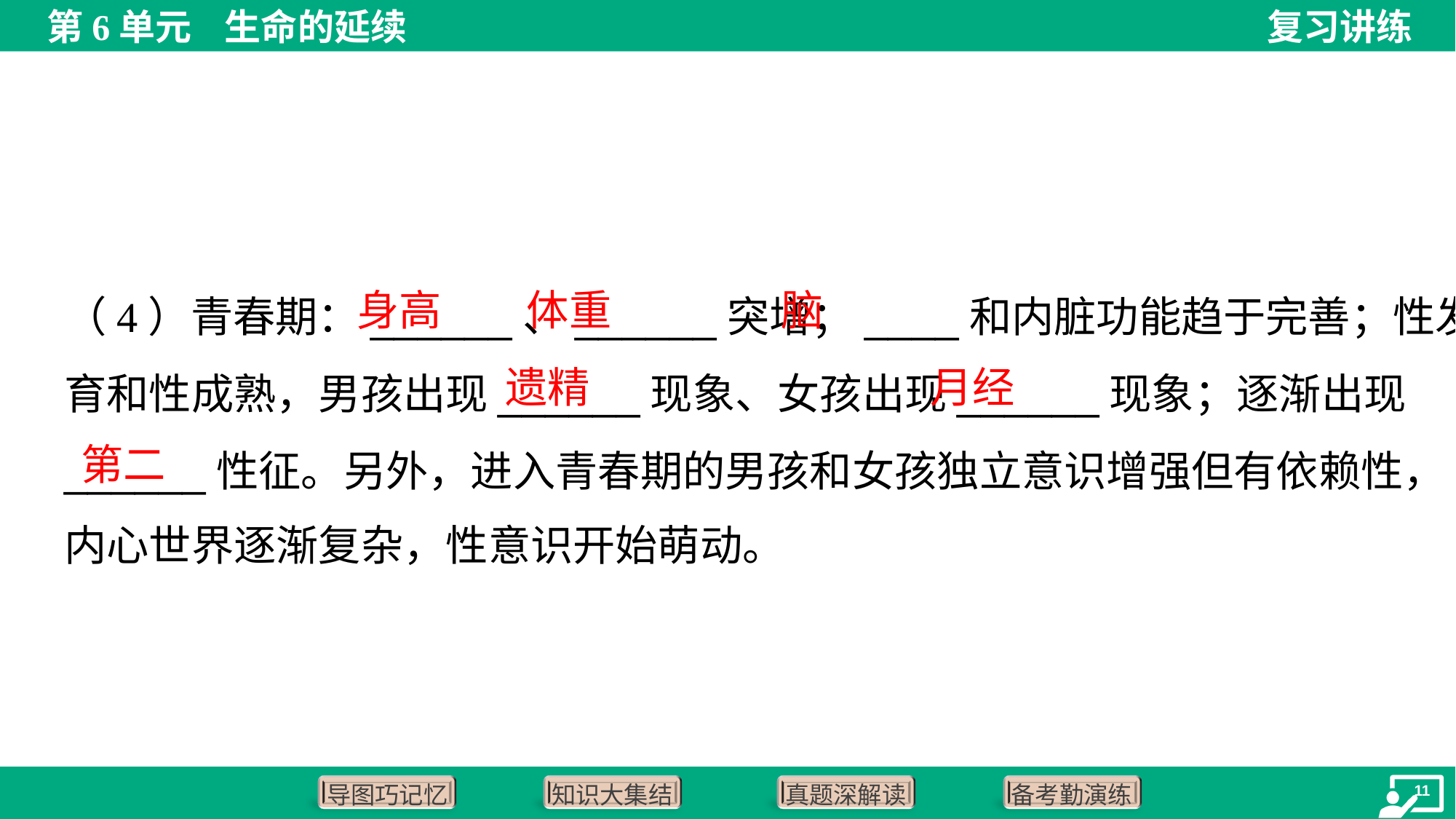

身高
体重
脑
（4）青春期：______、______突增；____和内脏功能趋于完善；性发
育和性成熟，男孩出现______现象、女孩出现______现象；逐渐出现
______性征。另外，进入青春期的男孩和女孩独立意识增强但有依赖性，
内心世界逐渐复杂，性意识开始萌动。
遗精
月经
第二